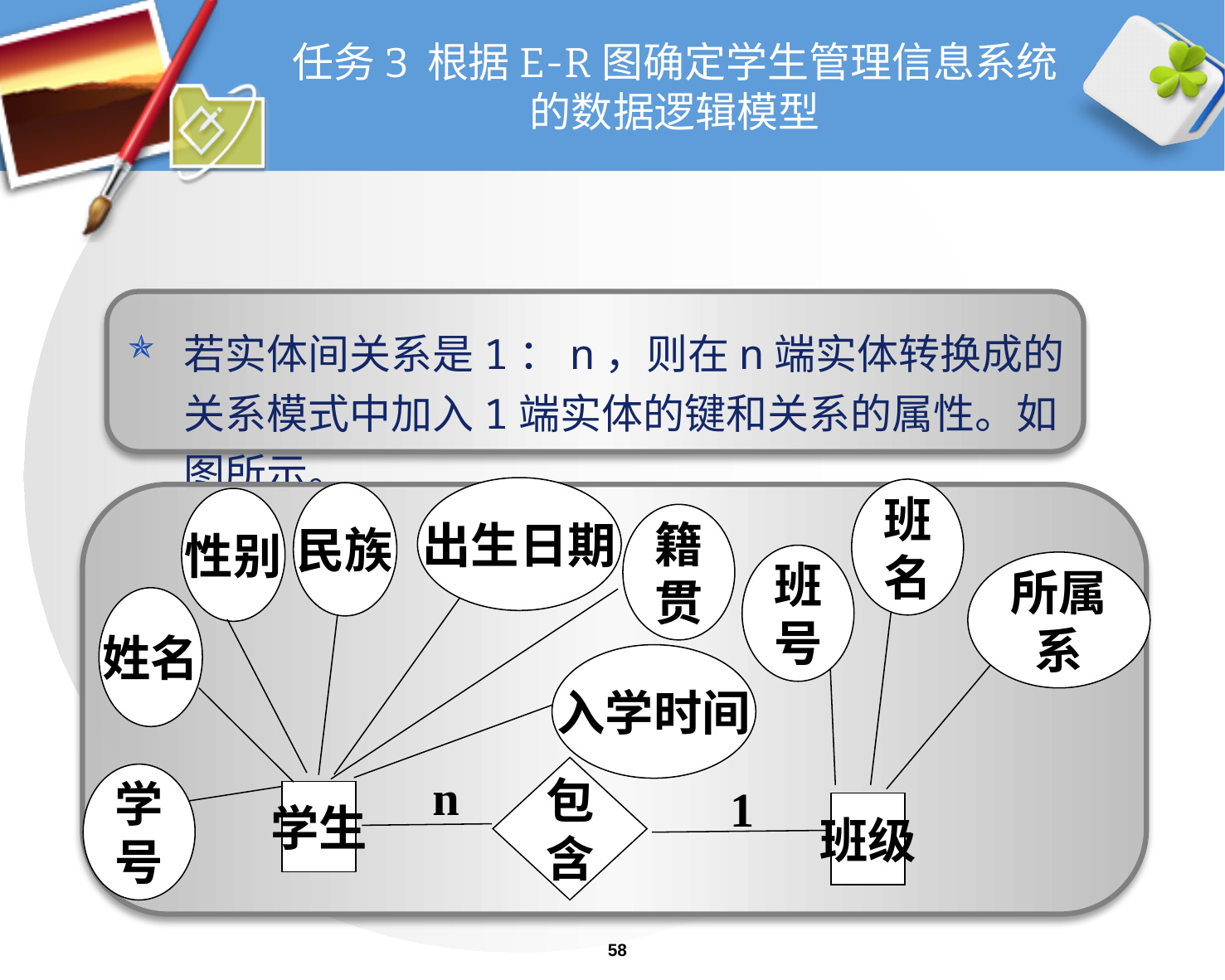

# 任务3 根据E-R图确定学生管理信息系统的数据逻辑模型

若实体间关系是1：n，则在n端实体转换成的关系模式中加入1端实体的键和关系的属性。如图所示。

出生日期
班名
民族
性别
籍贯
班号
所属系

姓名

入学时间

n
包含
1
学号
学生

班级

58